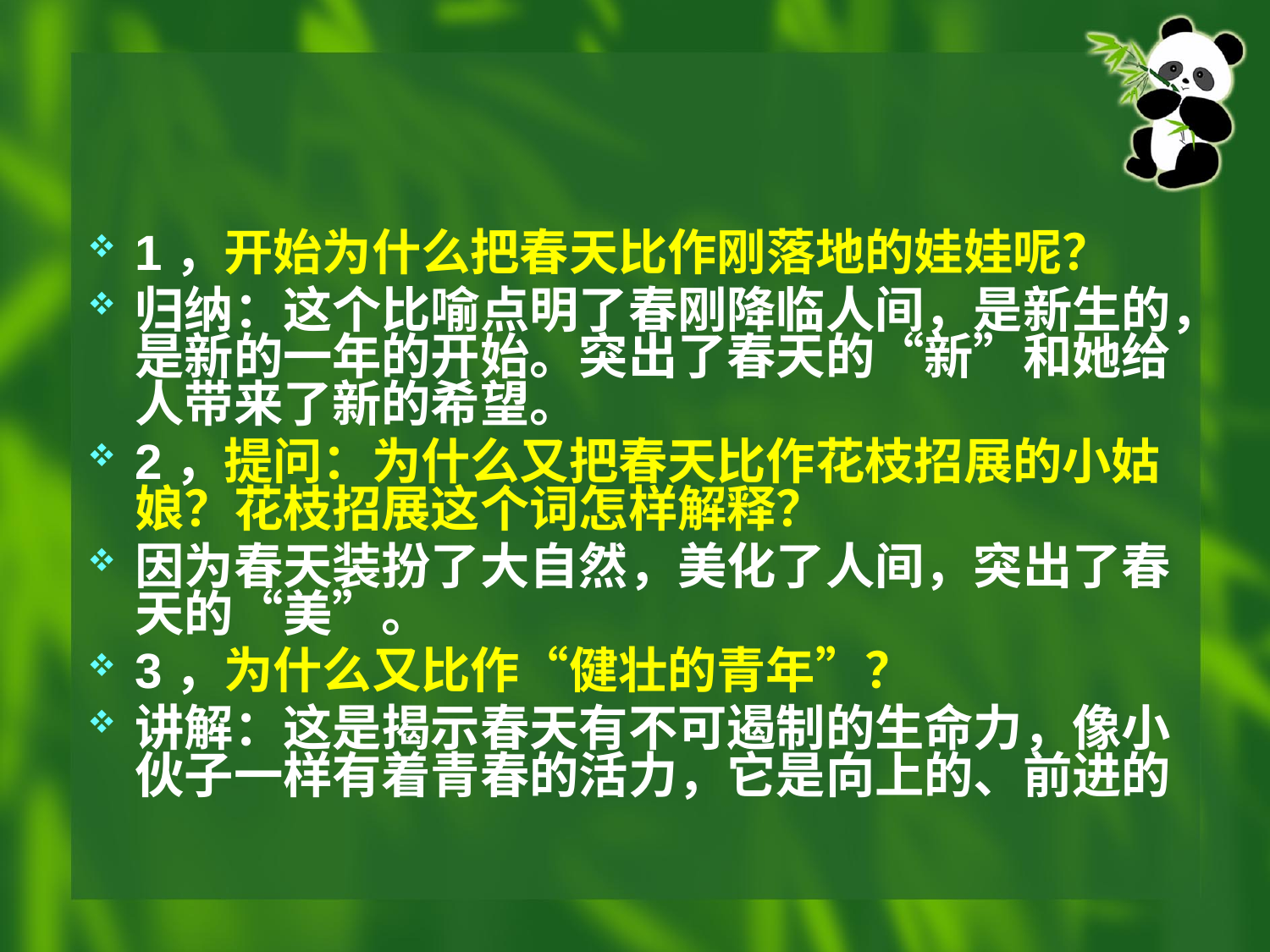

#
1，开始为什么把春天比作刚落地的娃娃呢？
归纳：这个比喻点明了春刚降临人间，是新生的，是新的一年的开始。突出了春天的“新”和她给人带来了新的希望。
2，提问：为什么又把春天比作花枝招展的小姑娘？花枝招展这个词怎样解释？
因为春天装扮了大自然，美化了人间，突出了春天的“美”。
3，为什么又比作“健壮的青年”？
讲解：这是揭示春天有不可遏制的生命力，像小伙子一样有着青春的活力，它是向上的、前进的